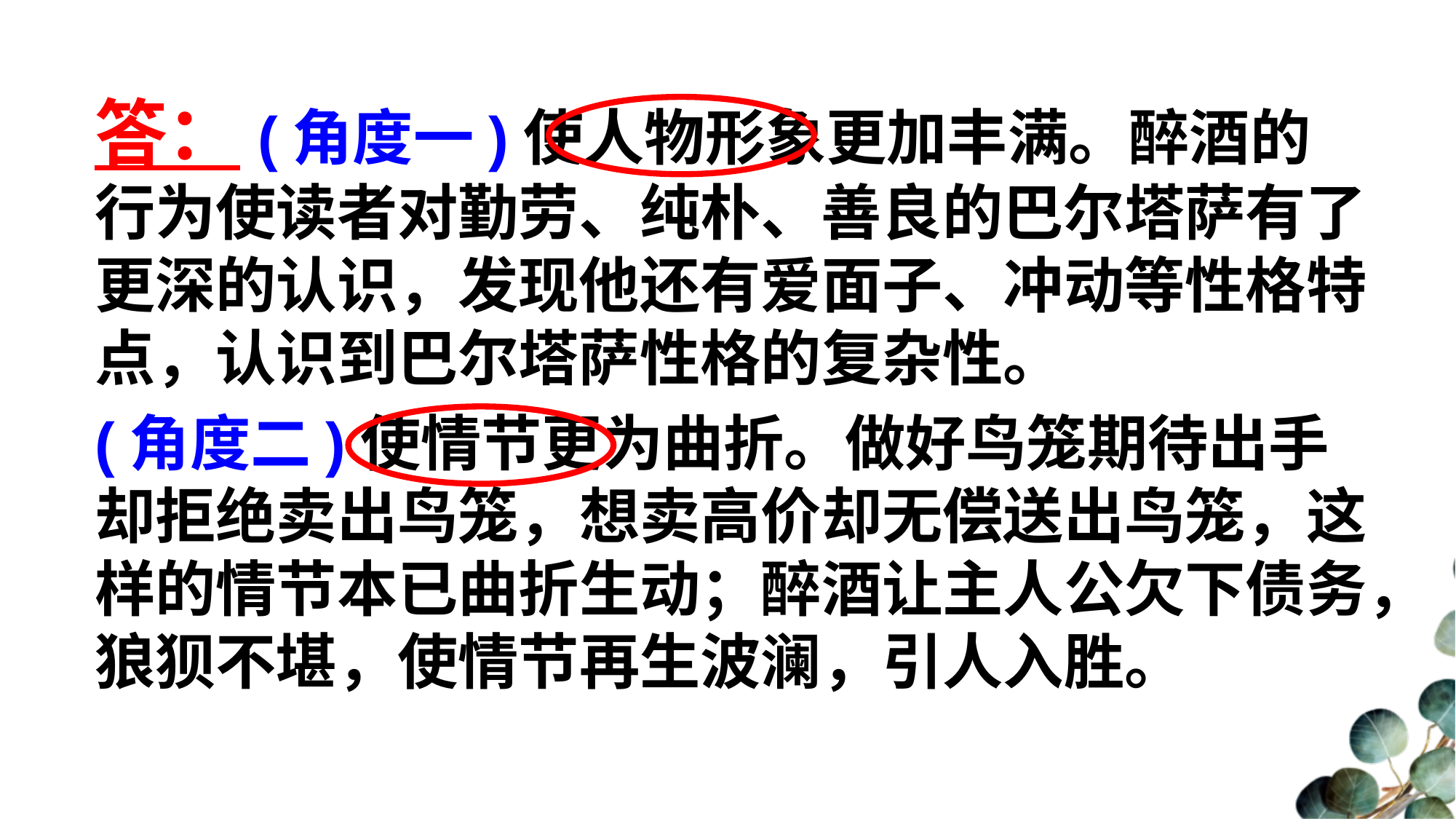

答：(角度一)使人物形象更加丰满。醉酒的行为使读者对勤劳、纯朴、善良的巴尔塔萨有了更深的认识，发现他还有爱面子、冲动等性格特点，认识到巴尔塔萨性格的复杂性。
(角度二)使情节更为曲折。做好鸟笼期待出手却拒绝卖出鸟笼，想卖高价却无偿送出鸟笼，这样的情节本已曲折生动；醉酒让主人公欠下债务，狼狈不堪，使情节再生波澜，引人入胜。